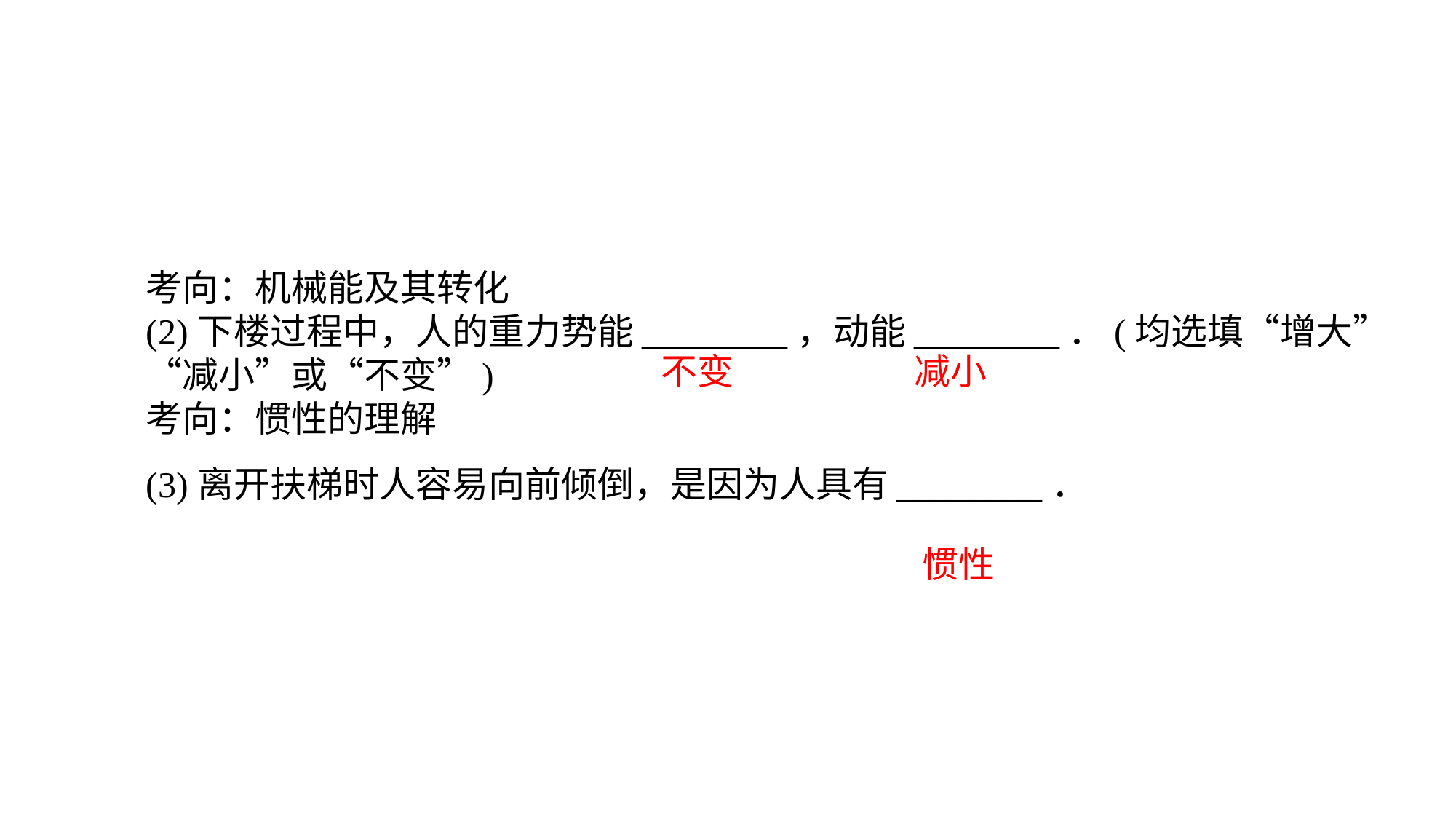

考向：机械能及其转化 (2)下楼过程中，人的重力势能________，动能________．(均选填“增大”“减小”或“不变”)考向：惯性的理解(3)离开扶梯时人容易向前倾倒，是因为人具有________．
不变
减小
惯性